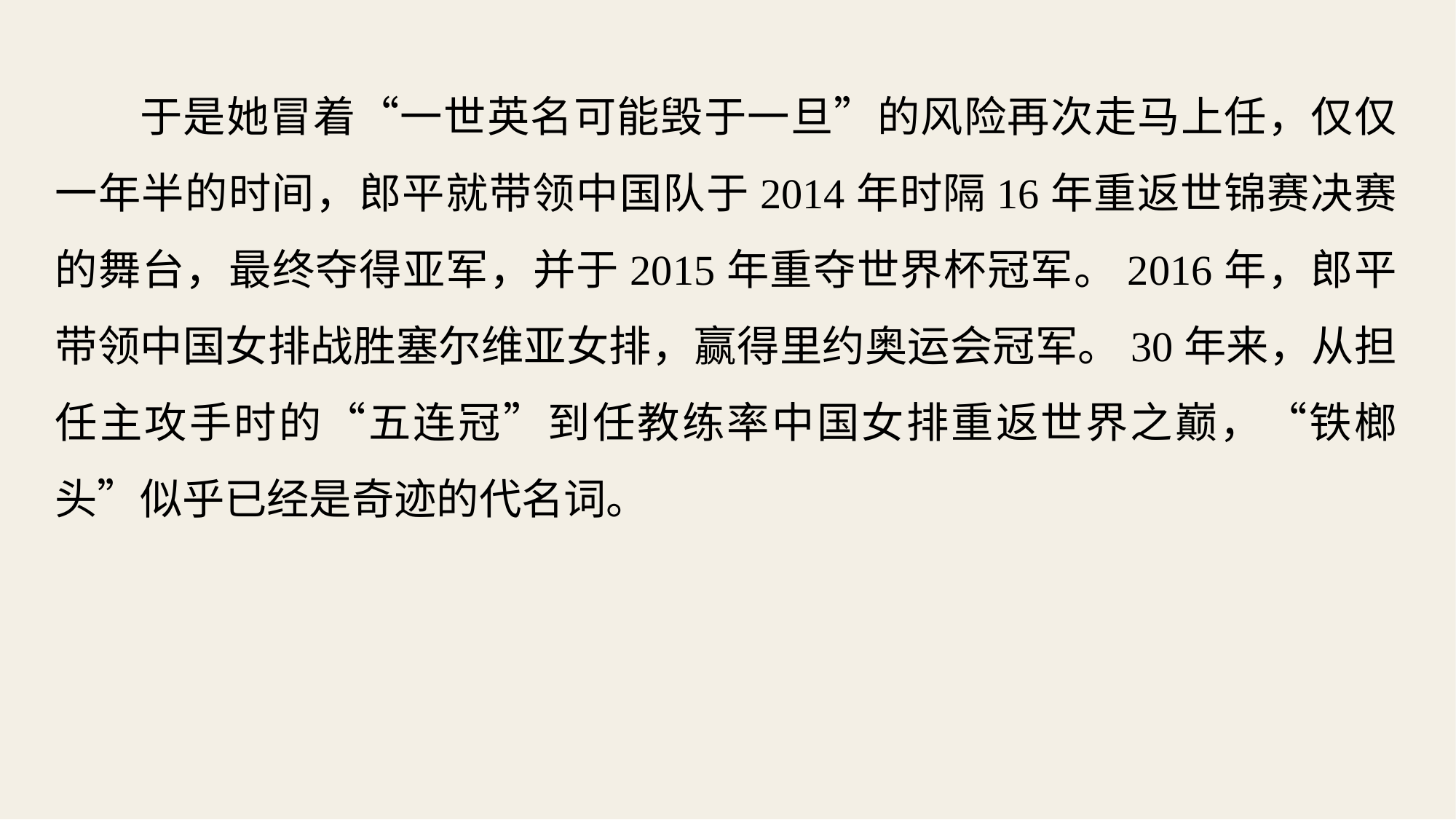

于是她冒着“一世英名可能毁于一旦”的风险再次走马上任，仅仅一年半的时间，郎平就带领中国队于2014年时隔16年重返世锦赛决赛的舞台，最终夺得亚军，并于2015年重夺世界杯冠军。2016年，郎平带领中国女排战胜塞尔维亚女排，赢得里约奥运会冠军。30年来，从担任主攻手时的“五连冠”到任教练率中国女排重返世界之巅，“铁榔头”似乎已经是奇迹的代名词。